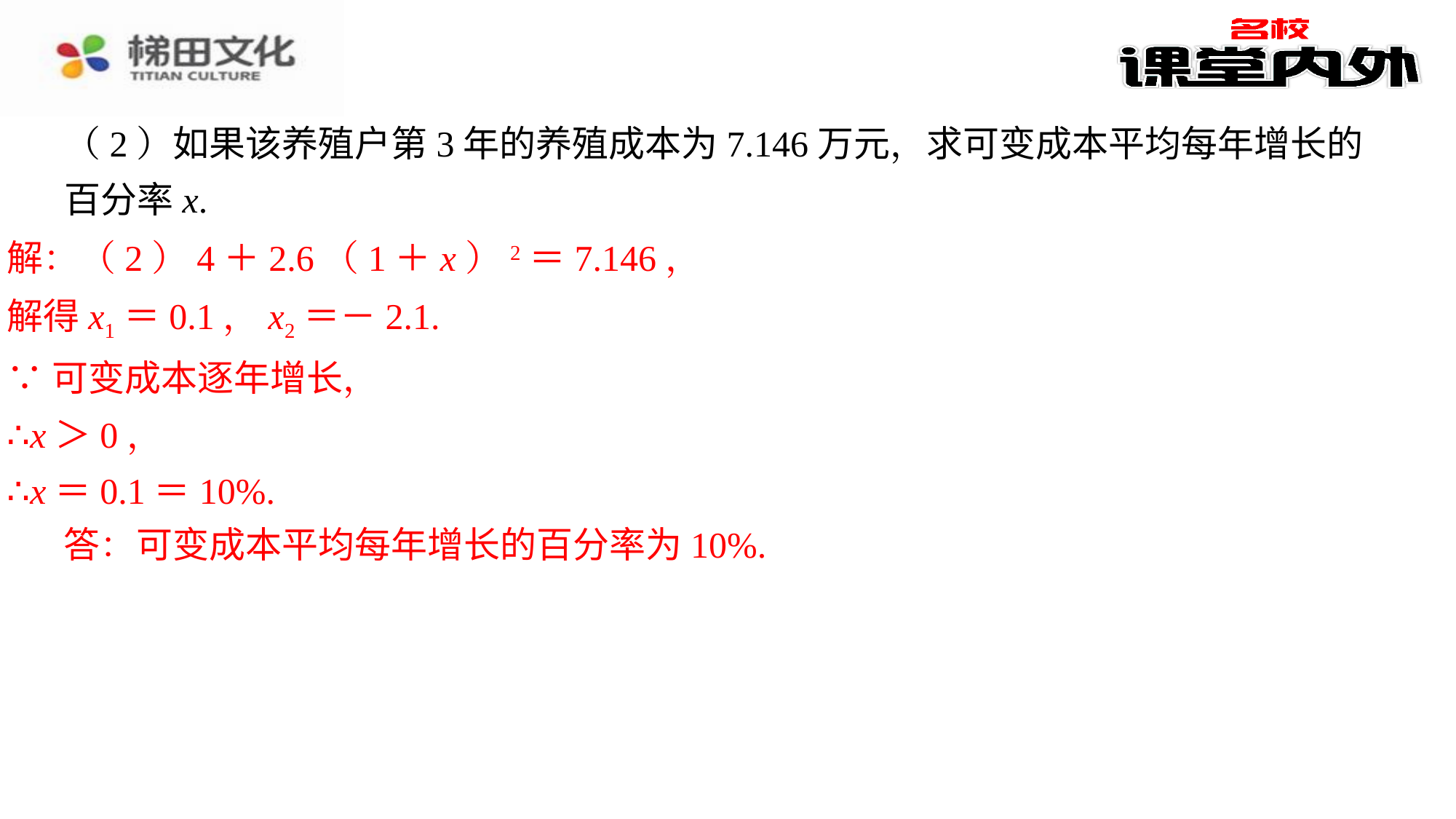

（2）如果该养殖户第3年的养殖成本为7.146万元，求可变成本平均每年增长的百分率x.
解：（2）4＋2.6（1＋x）2＝7.146，
解得x1＝0.1，x2＝－2.1.
∵可变成本逐年增长，
∴x＞0，
∴x＝0.1＝10%.
答：可变成本平均每年增长的百分率为10%.